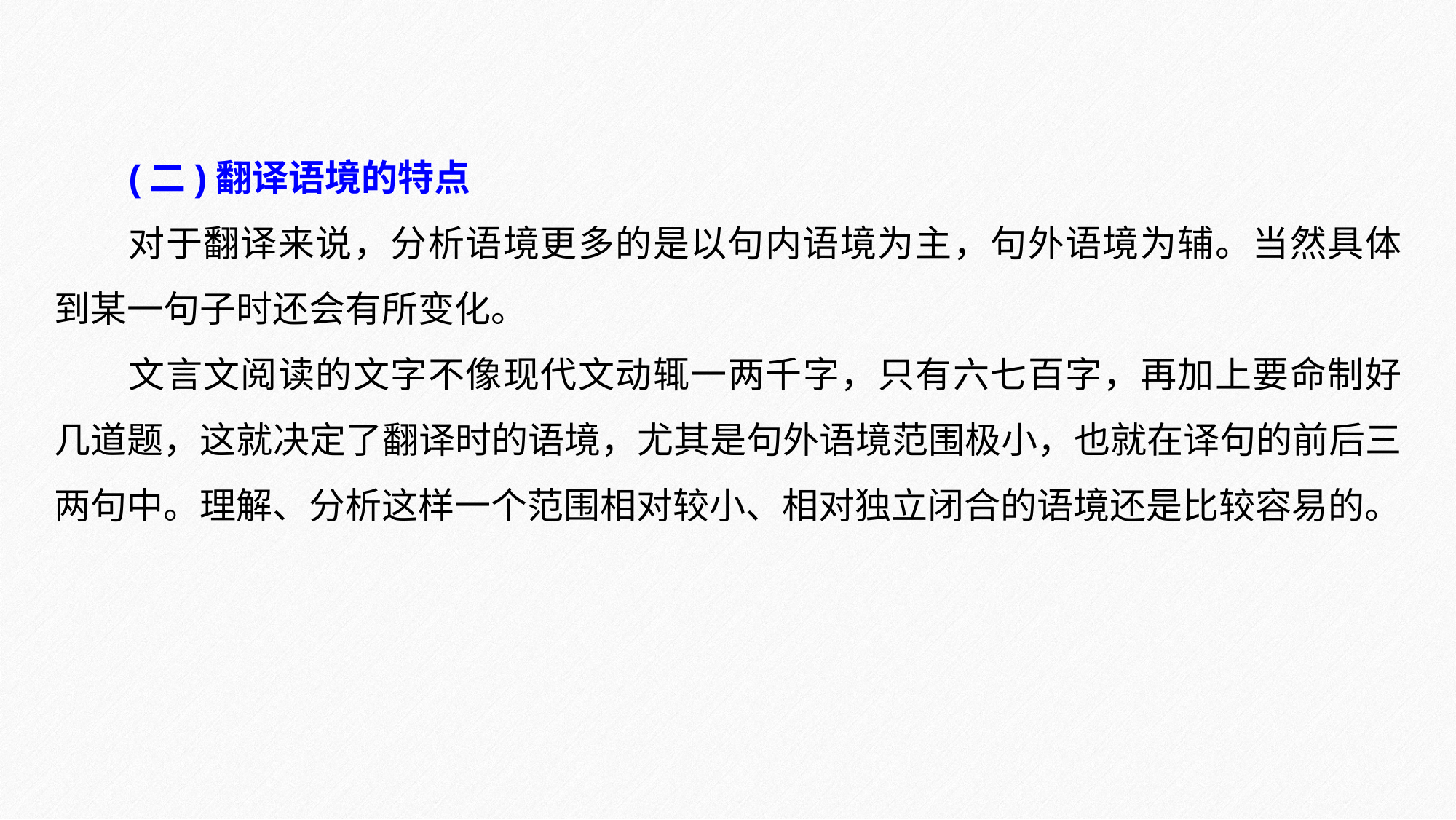

(二)翻译语境的特点
对于翻译来说，分析语境更多的是以句内语境为主，句外语境为辅。当然具体到某一句子时还会有所变化。
文言文阅读的文字不像现代文动辄一两千字，只有六七百字，再加上要命制好几道题，这就决定了翻译时的语境，尤其是句外语境范围极小，也就在译句的前后三两句中。理解、分析这样一个范围相对较小、相对独立闭合的语境还是比较容易的。